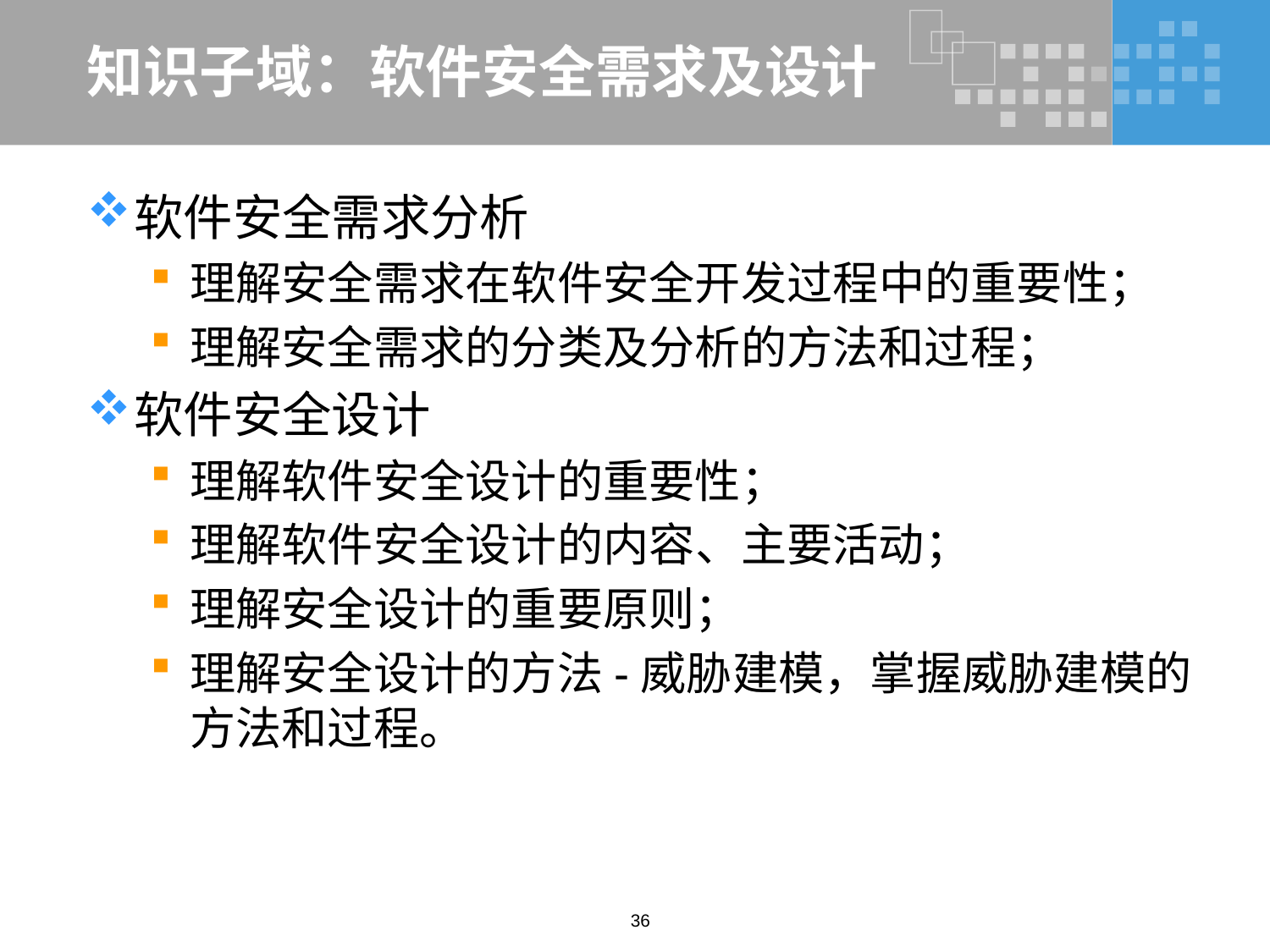

# 知识子域：软件安全需求及设计
软件安全需求分析
理解安全需求在软件安全开发过程中的重要性；
理解安全需求的分类及分析的方法和过程；
软件安全设计
理解软件安全设计的重要性；
理解软件安全设计的内容、主要活动；
理解安全设计的重要原则；
理解安全设计的方法-威胁建模，掌握威胁建模的方法和过程。

36